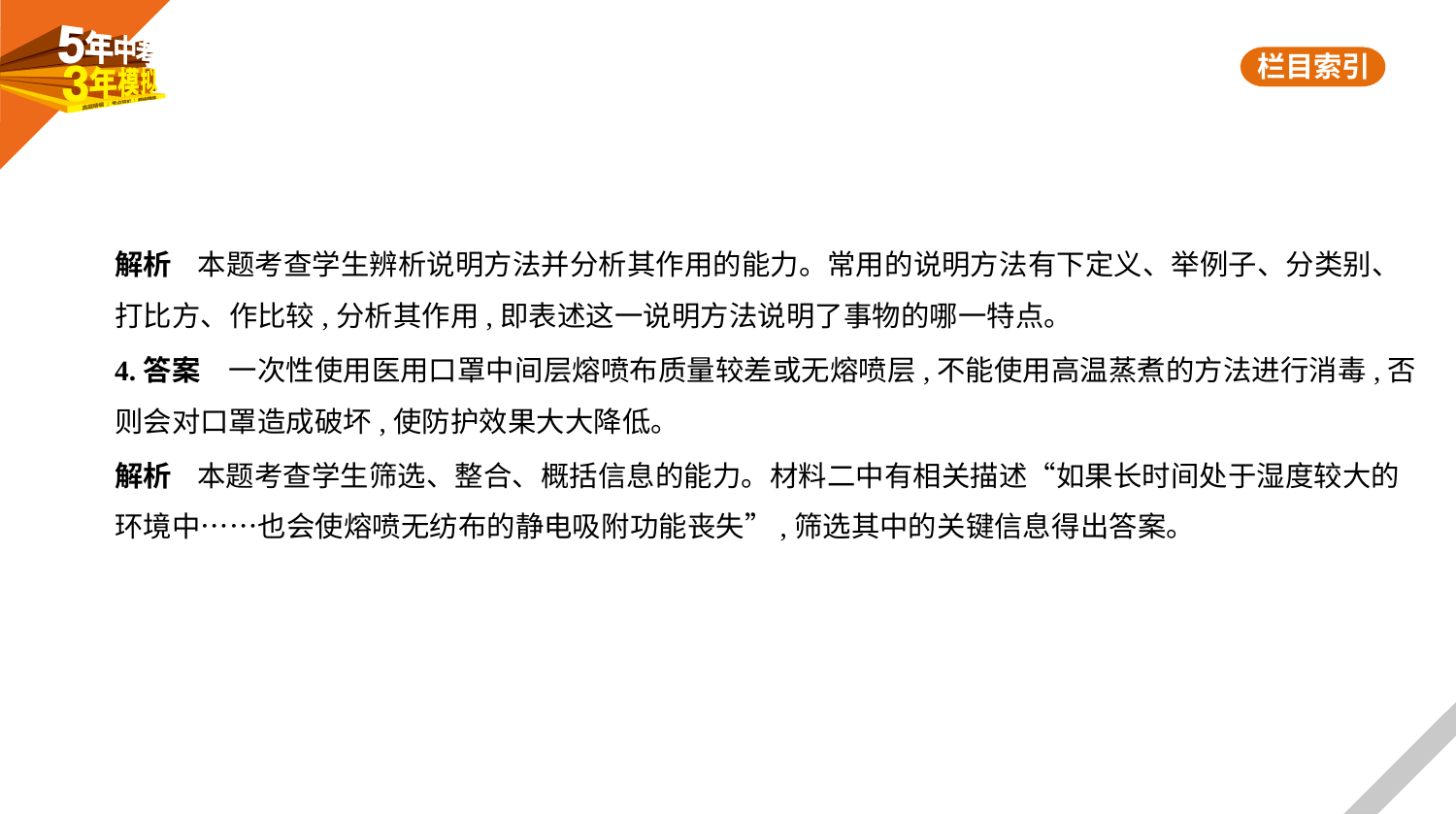

解析    本题考查学生辨析说明方法并分析其作用的能力。常用的说明方法有下定义、举例子、分类别、
打比方、作比较,分析其作用,即表述这一说明方法说明了事物的哪一特点。
4.答案　一次性使用医用口罩中间层熔喷布质量较差或无熔喷层,不能使用高温蒸煮的方法进行消毒,否
则会对口罩造成破坏,使防护效果大大降低。
解析    本题考查学生筛选、整合、概括信息的能力。材料二中有相关描述“如果长时间处于湿度较大的
环境中……也会使熔喷无纺布的静电吸附功能丧失”,筛选其中的关键信息得出答案。